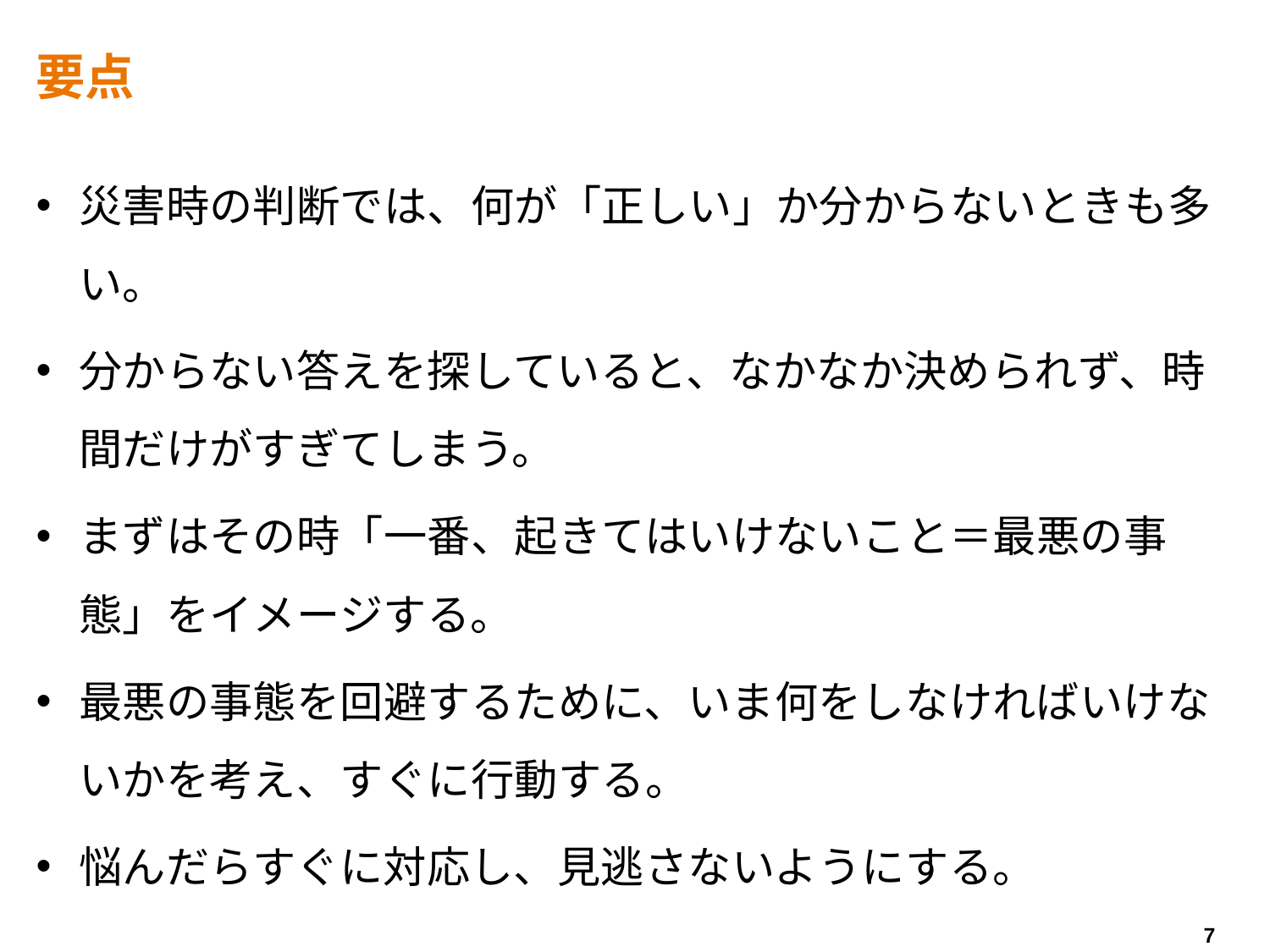

# 要点
災害時の判断では、何が「正しい」か分からないときも多い。
分からない答えを探していると、なかなか決められず、時間だけがすぎてしまう。
まずはその時「一番、起きてはいけないこと＝最悪の事態」をイメージする。
最悪の事態を回避するために、いま何をしなければいけないかを考え、すぐに行動する。
悩んだらすぐに対応し、見逃さないようにする。
7